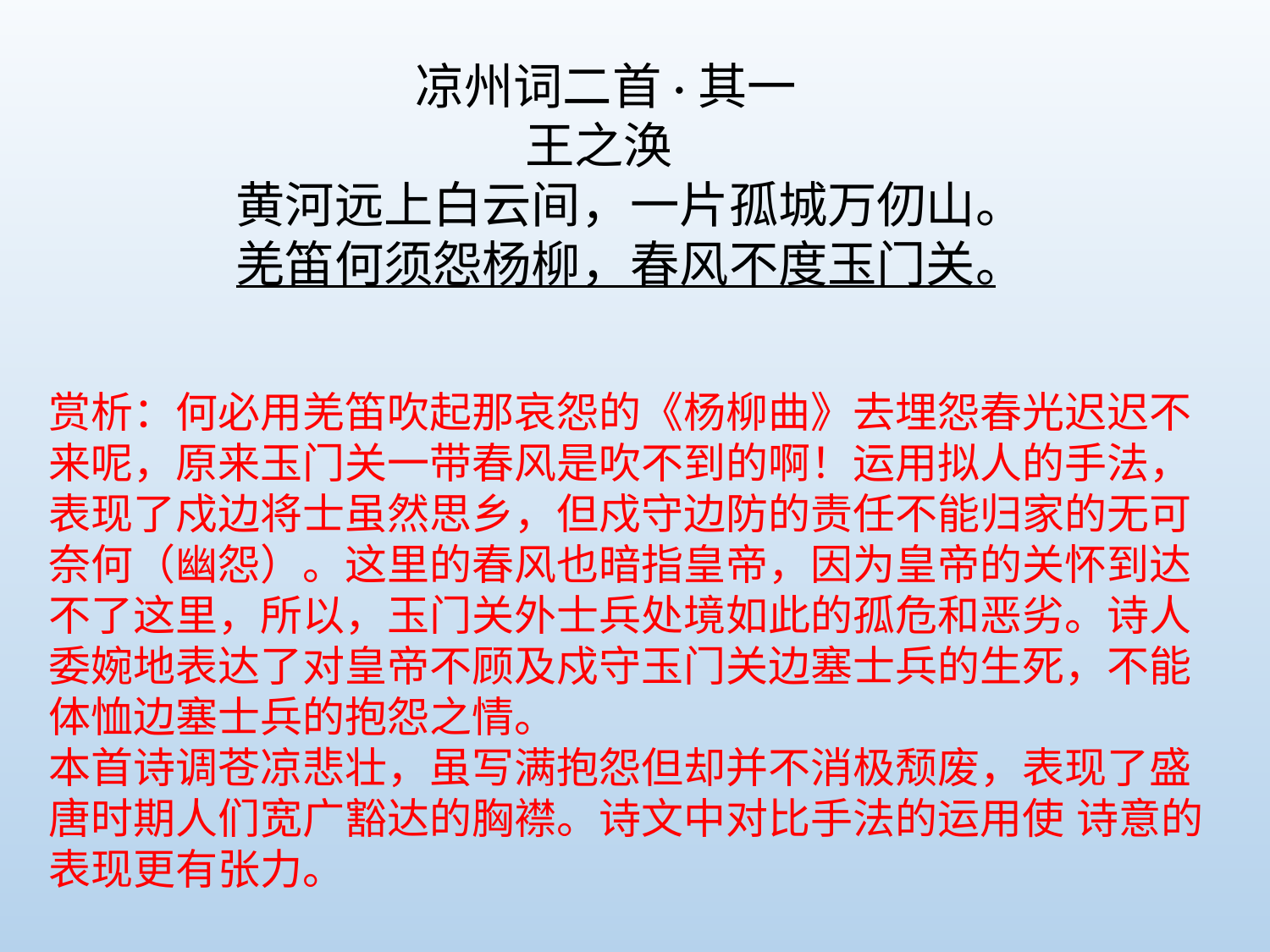

凉州词二首·其一
王之涣
黄河远上白云间，一片孤城万仞山。
羌笛何须怨杨柳，春风不度玉门关。
赏析：何必用羌笛吹起那哀怨的《杨柳曲》去埋怨春光迟迟不来呢，原来玉门关一带春风是吹不到的啊！运用拟人的手法，表现了戍边将士虽然思乡，但戍守边防的责任不能归家的无可奈何（幽怨）。这里的春风也暗指皇帝，因为皇帝的关怀到达不了这里，所以，玉门关外士兵处境如此的孤危和恶劣。诗人委婉地表达了对皇帝不顾及戍守玉门关边塞士兵的生死，不能体恤边塞士兵的抱怨之情。
本首诗调苍凉悲壮，虽写满抱怨但却并不消极颓废，表现了盛唐时期人们宽广豁达的胸襟。诗文中对比手法的运用使 诗意的表现更有张力。